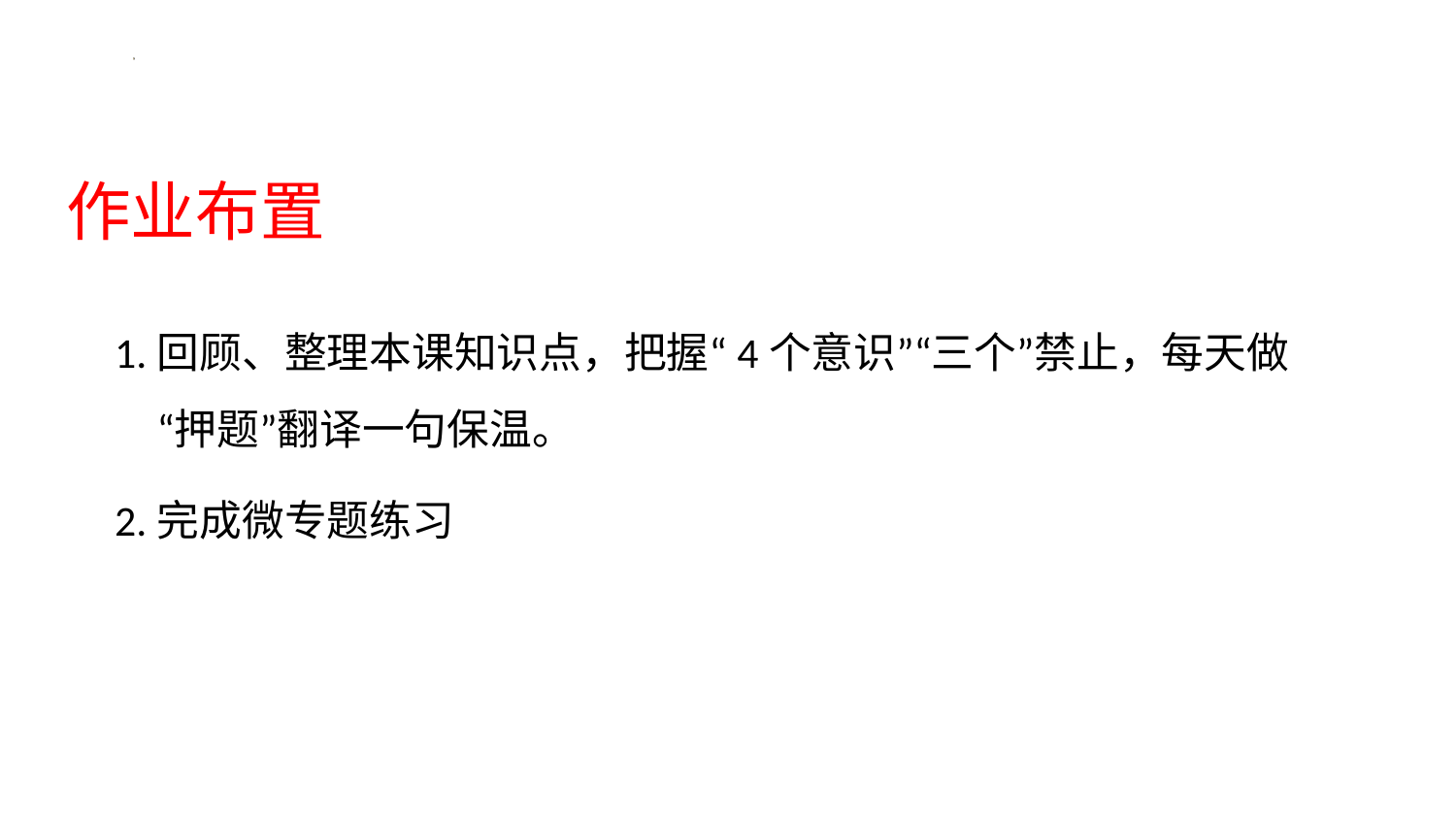

# 作业布置
1.回顾、整理本课知识点，把握“4个意识”“三个”禁止，每天做“押题”翻译一句保温。
2.完成微专题练习